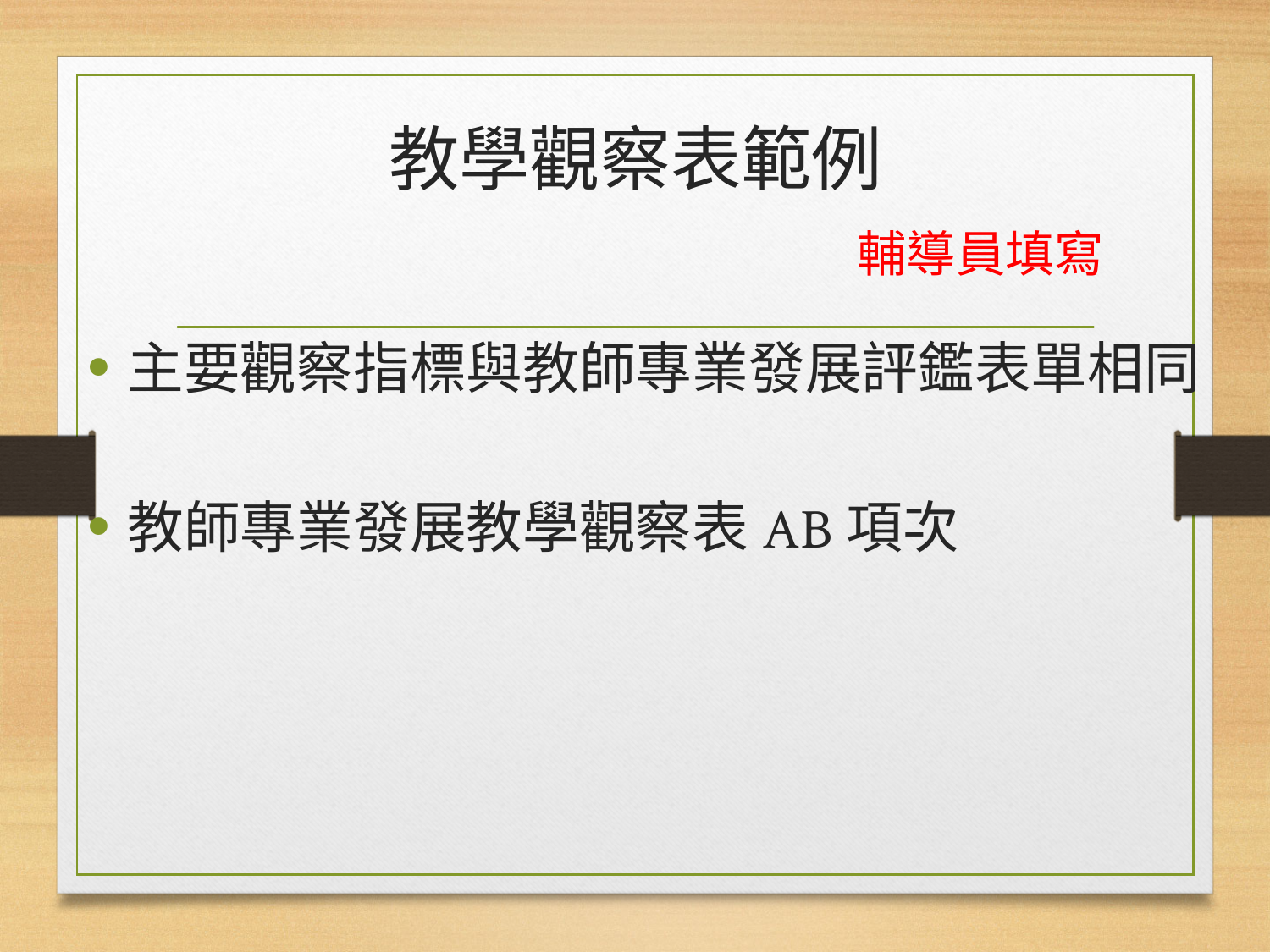

# 教學觀察表範例
輔導員填寫
主要觀察指標與教師專業發展評鑑表單相同

教師專業發展教學觀察表AB項次